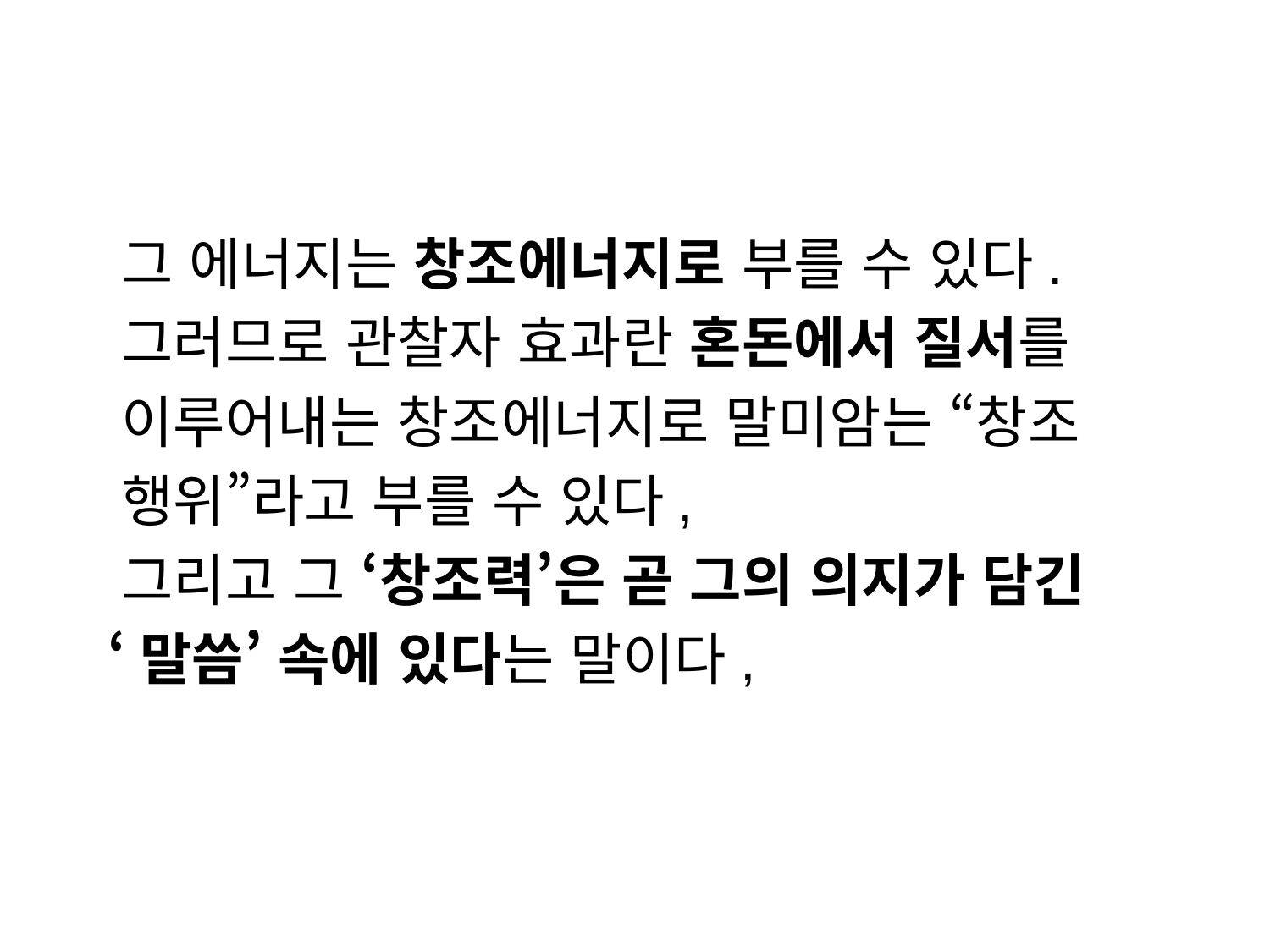

#
  그 에너지는 창조에너지로 부를 수 있다.
  그러므로 관찰자 효과란 혼돈에서 질서를
  이루어내는 창조에너지로 말미암는 “창조
  행위”라고 부를 수 있다,
  그리고 그 ‘창조력’은 곧 그의 의지가 담긴
  ‘말씀’ 속에 있다는 말이다,